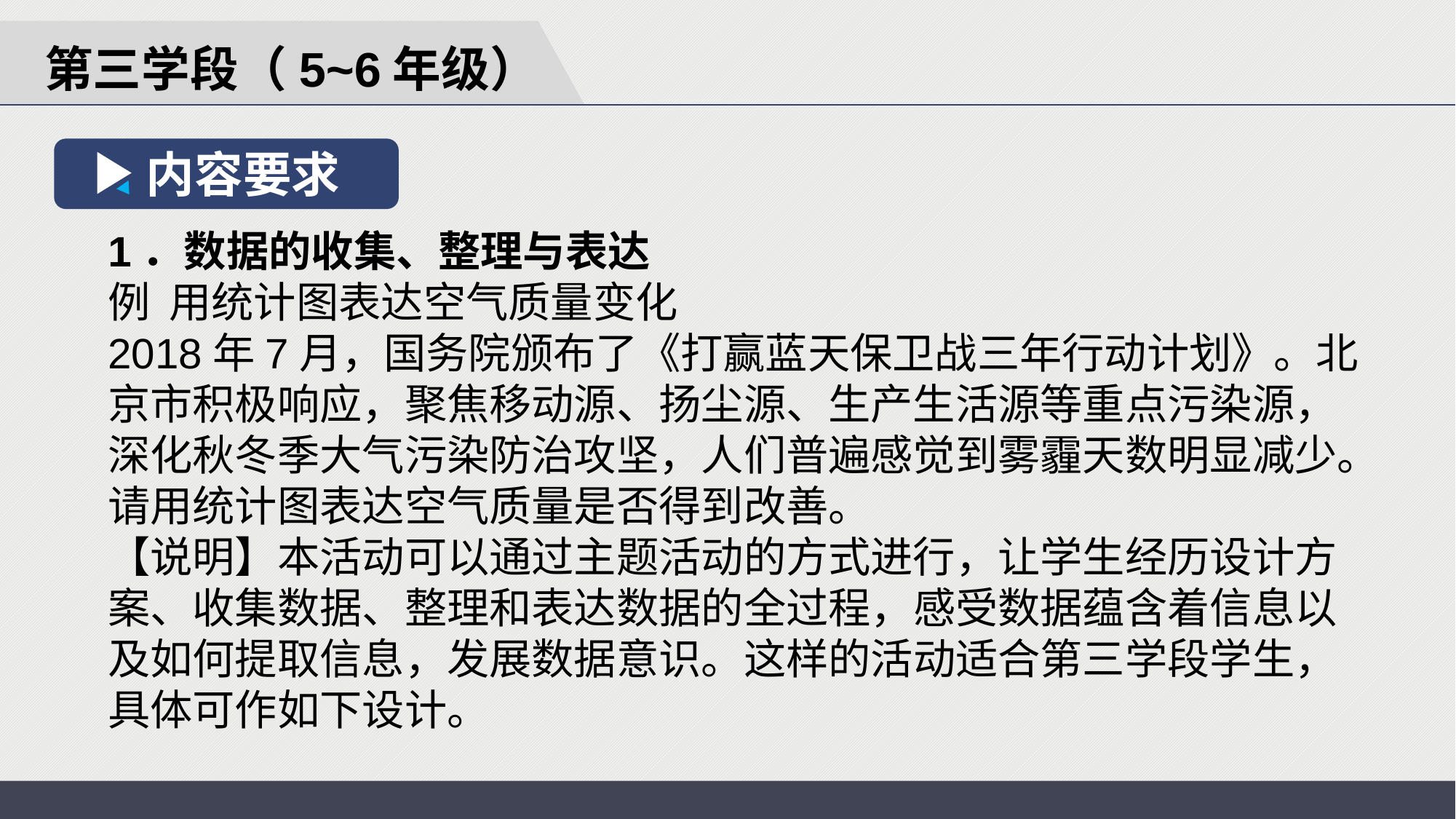

第三学段（5~6年级）
内容要求

1．数据的收集、整理与表达
例  用统计图表达空气质量变化
2018年7月，国务院颁布了《打赢蓝天保卫战三年行动计划》。北京市积极响应，聚焦移动源、扬尘源、生产生活源等重点污染源，深化秋冬季大气污染防治攻坚，人们普遍感觉到雾霾天数明显减少。请用统计图表达空气质量是否得到改善。
【说明】本活动可以通过主题活动的方式进行，让学生经历设计方案、收集数据、整理和表达数据的全过程，感受数据蕴含着信息以及如何提取信息，发展数据意识。这样的活动适合第三学段学生，具体可作如下设计。